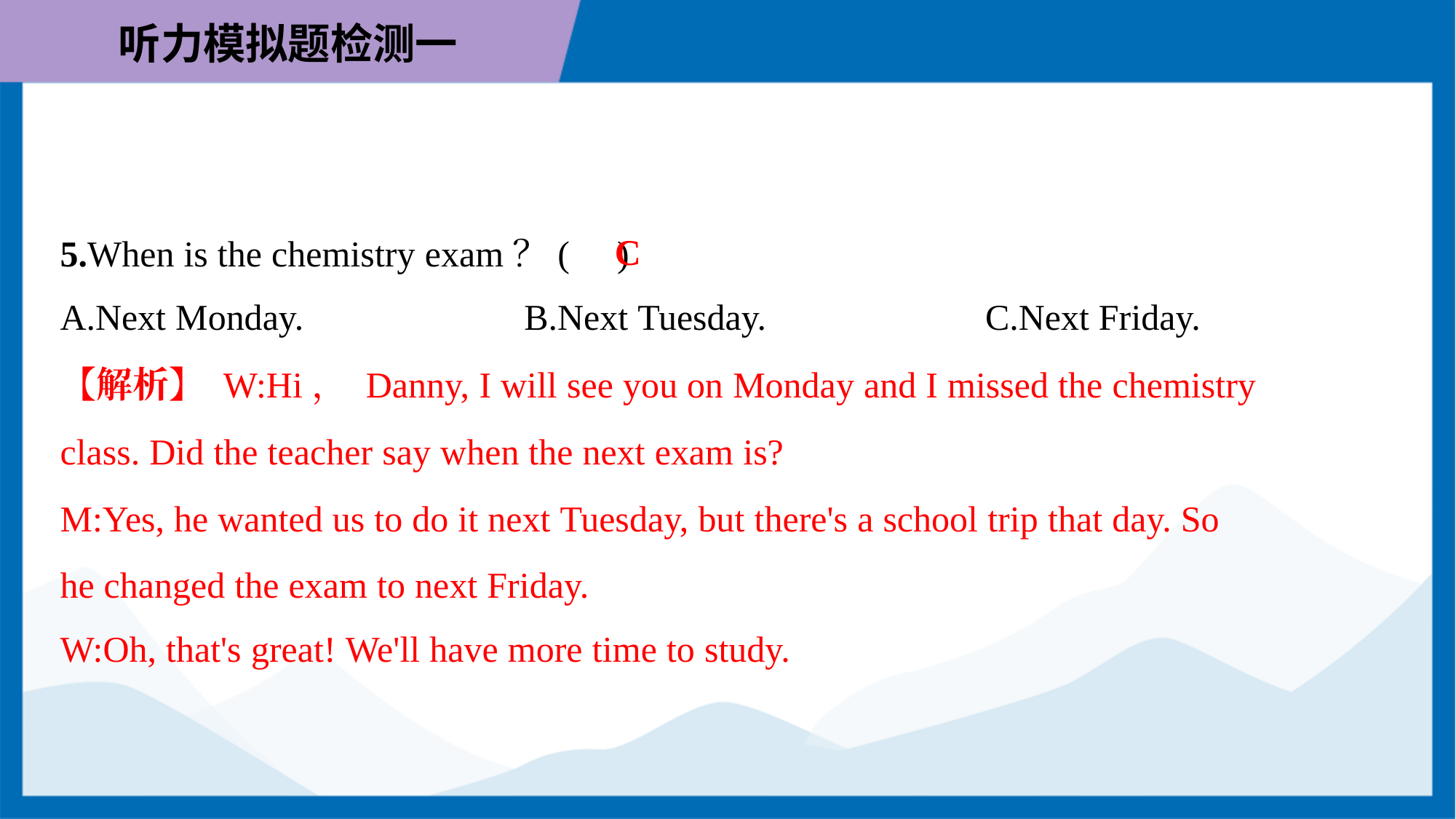

C
5.When is the chemistry exam？(     )
A.Next Monday.	B.Next Tuesday.	C.Next Friday.
【解析】 W:Hi， Danny, I will see you on Monday and I missed the chemistry
class. Did the teacher say when the next exam is?
M:Yes, he wanted us to do it next Tuesday, but there's a school trip that day. So
he changed the exam to next Friday.
W:Oh, that's great! We'll have more time to study.